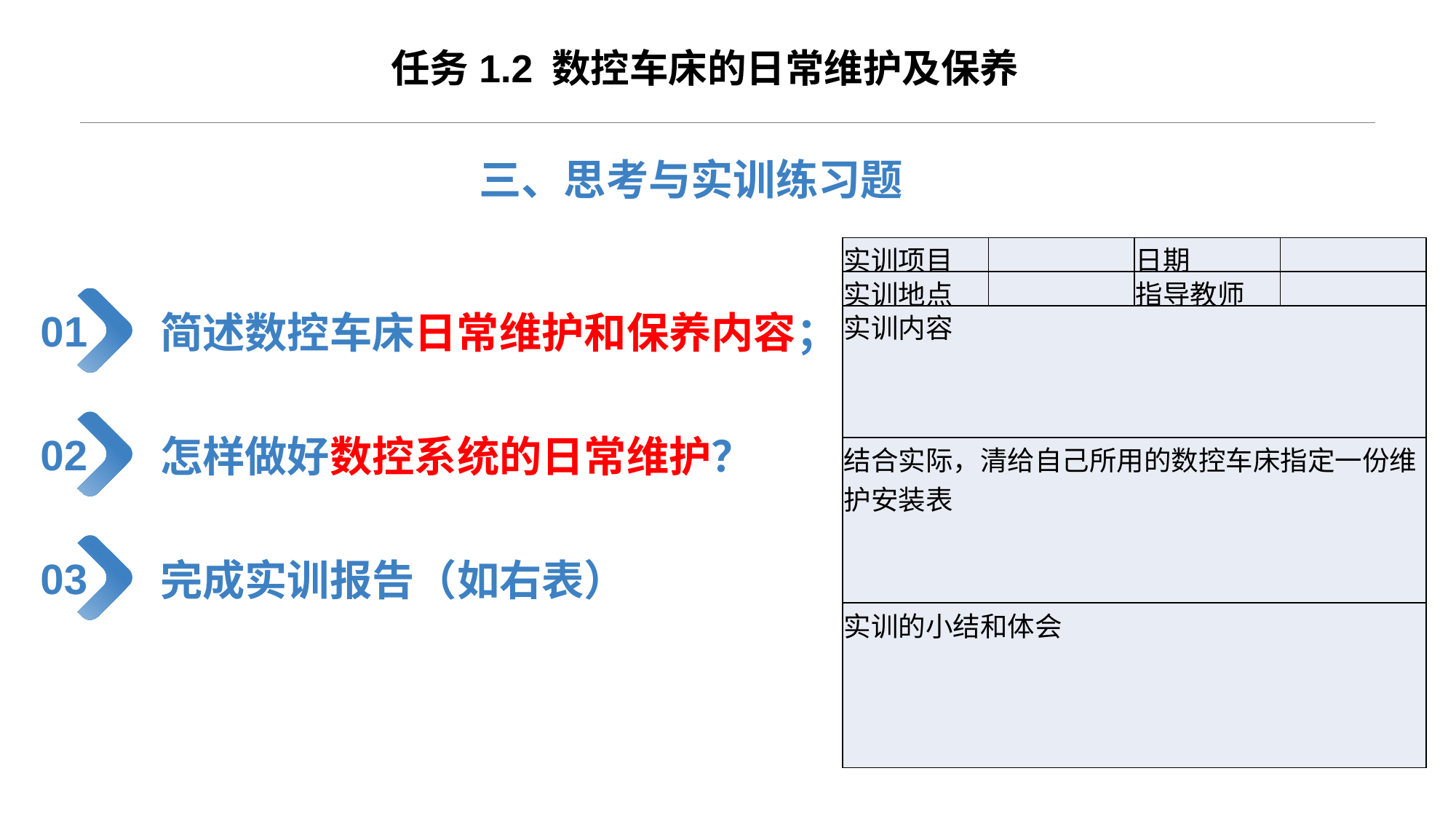

任务1.2 数控车床的日常维护及保养
三、思考与实训练习题
| 实训项目 |  | 日期 |  |
| --- | --- | --- | --- |
| 实训地点 |  | 指导教师 |  |
| 实训内容 |  |  |  |
| 结合实际，清给自己所用的数控车床指定一份维护安装表 |  |  |  |
| 实训的小结和体会 |  |  |  |
简述数控车床日常维护和保养内容；
01

怎样做好数控系统的日常维护？
02

完成实训报告（如右表）
03